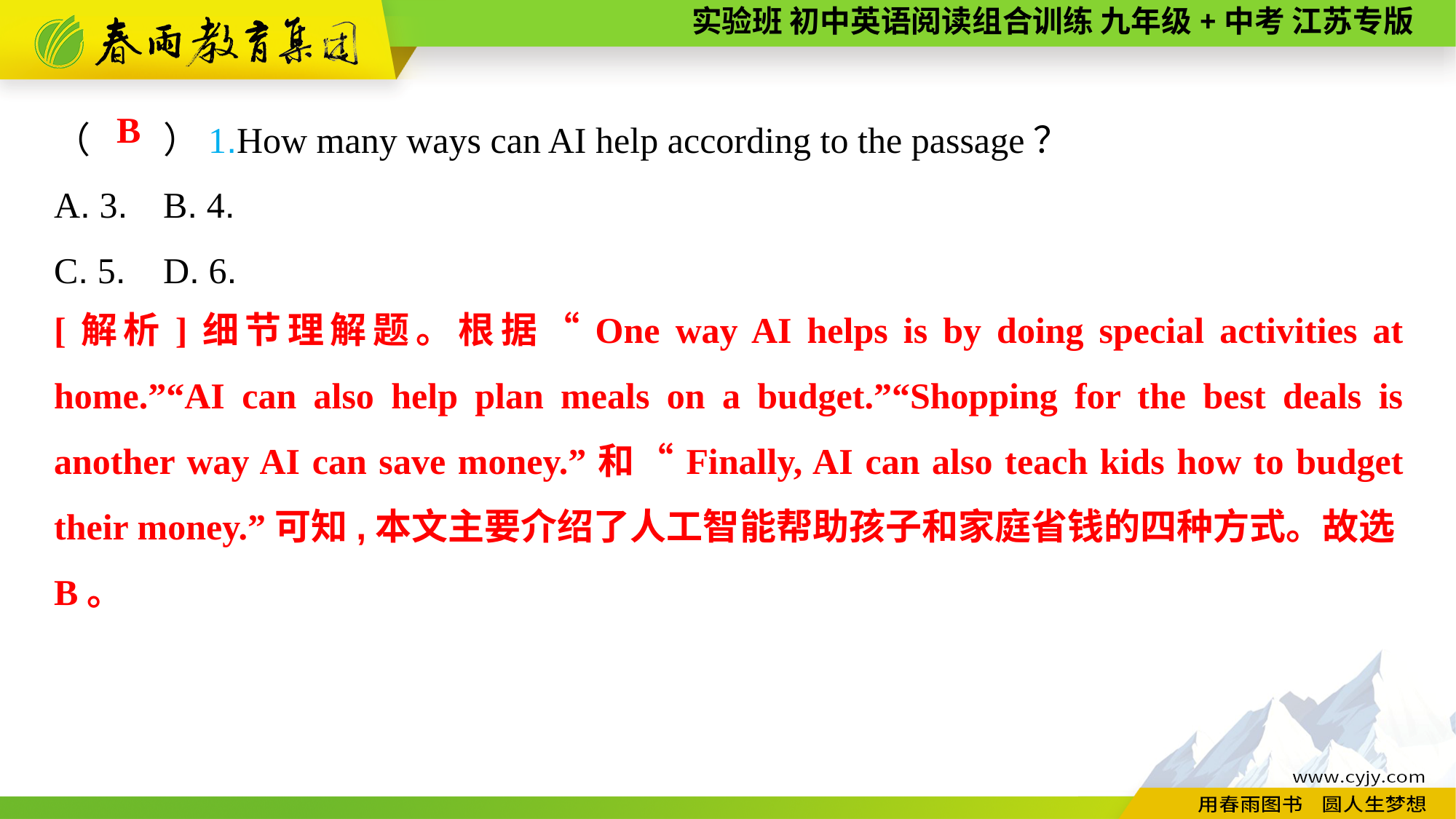

（　　）1.How many ways can AI help according to the passage？
A. 3.	B. 4.
C. 5.	D. 6.
B
[解析]细节理解题。根据“One way AI helps is by doing special activities at home.”“AI can also help plan meals on a budget.”“Shopping for the best deals is another way AI can save money.”和“Finally, AI can also teach kids how to budget their money.”可知,本文主要介绍了人工智能帮助孩子和家庭省钱的四种方式。故选B。